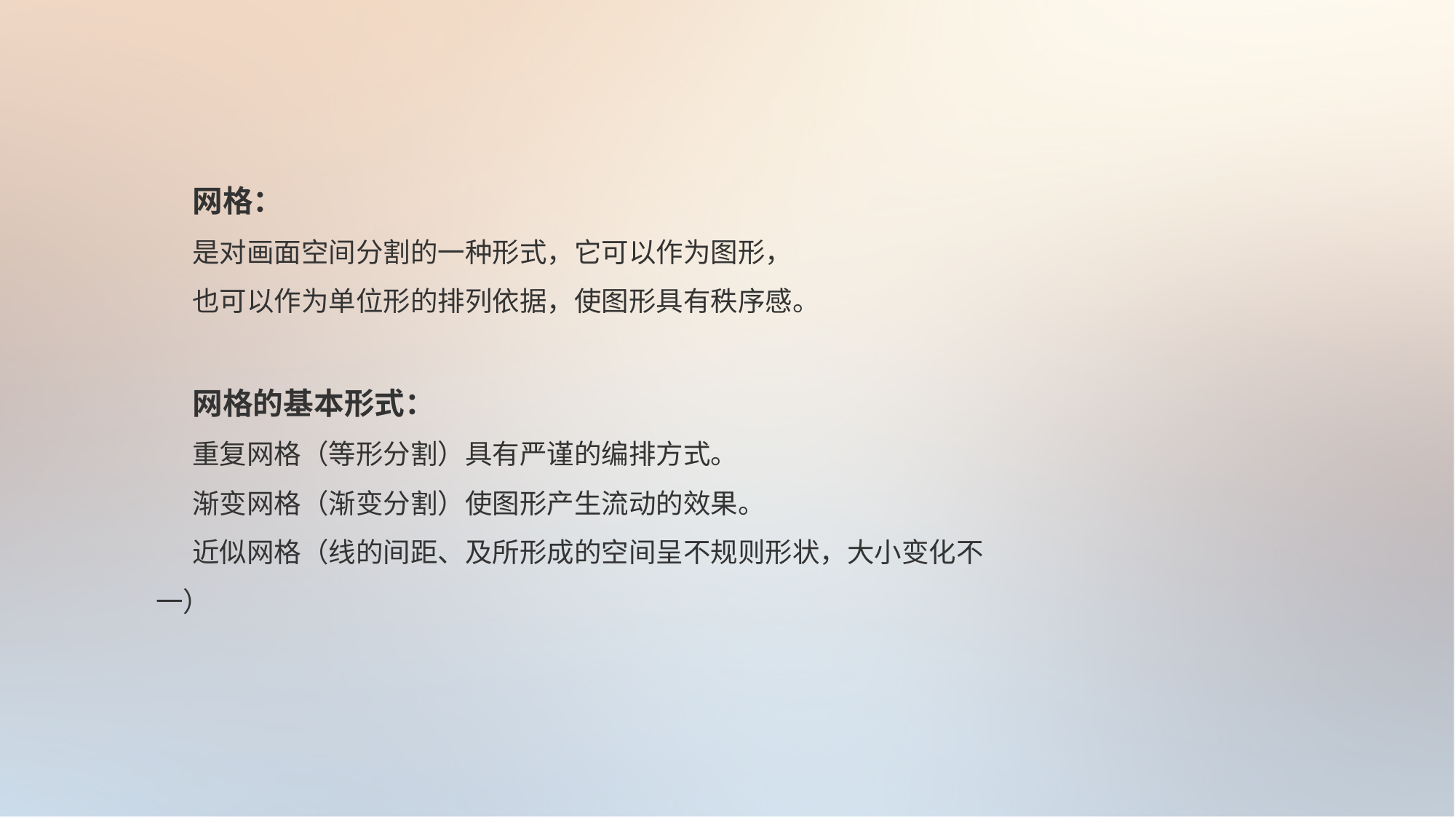

网格：
是对画面空间分割的一种形式，它可以作为图形，
也可以作为单位形的排列依据，使图形具有秩序感。

网格的基本形式：
重复网格（等形分割）具有严谨的编排方式。
渐变网格（渐变分割）使图形产生流动的效果。
近似网格（线的间距、及所形成的空间呈不规则形状，大小变化不一）